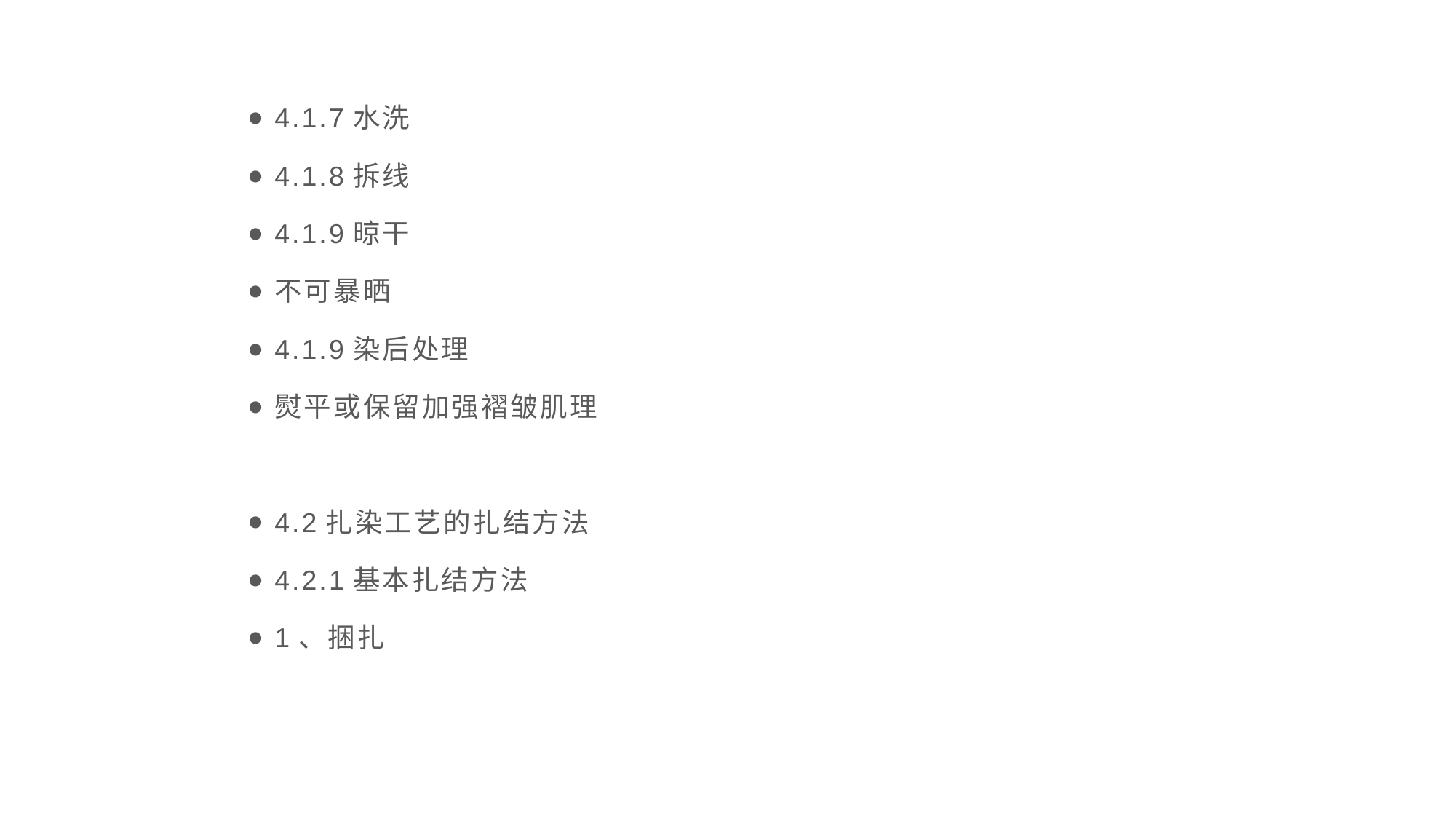

4.1.7水洗
4.1.8拆线
4.1.9晾干
不可暴晒
4.1.9染后处理
熨平或保留加强褶皱肌理

4.2扎染工艺的扎结方法
4.2.1基本扎结方法
1、捆扎